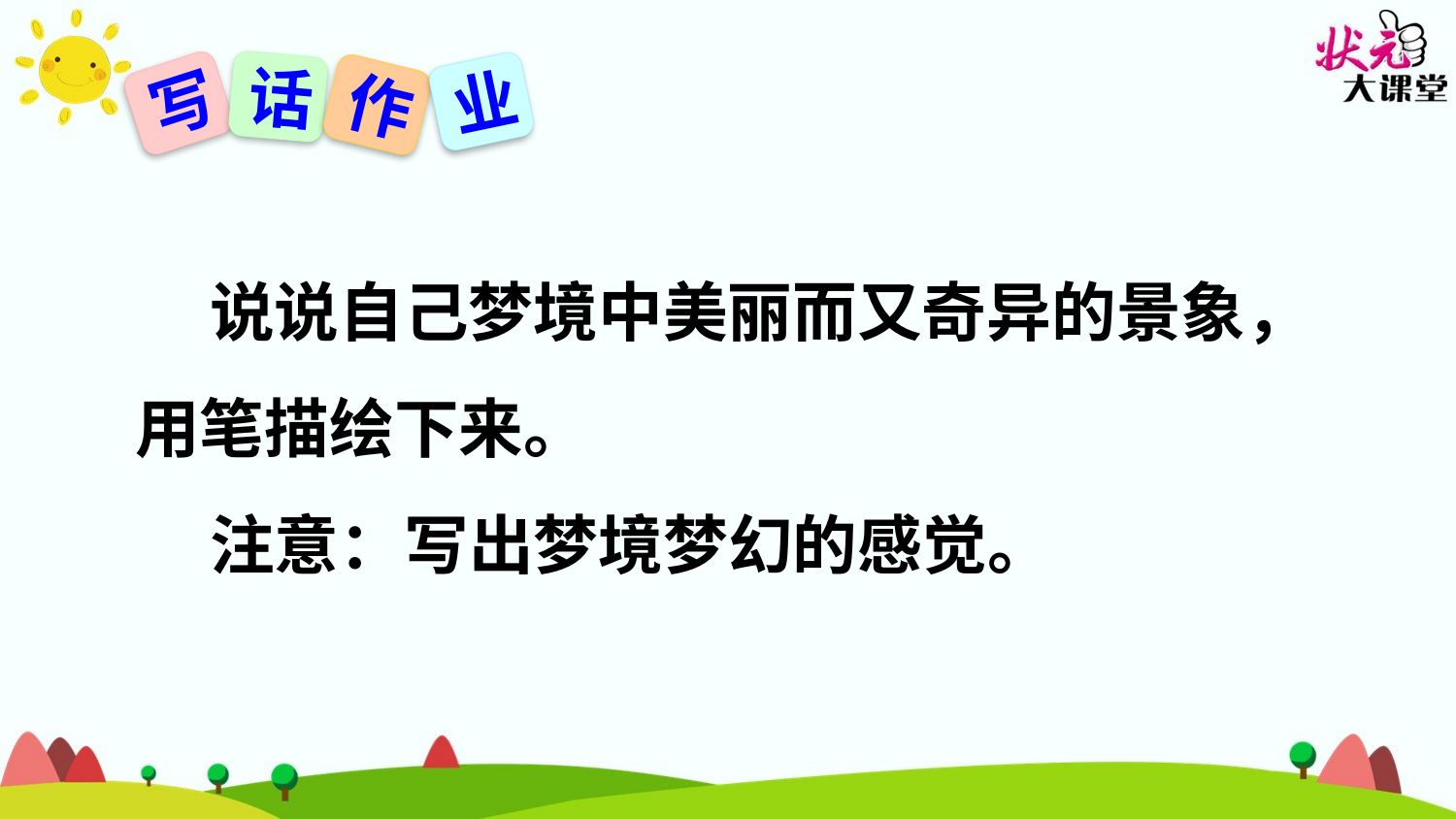

话
业
写
作
    说说自己梦境中美丽而又奇异的景象，用笔描绘下来。
    注意：写出梦境梦幻的感觉。